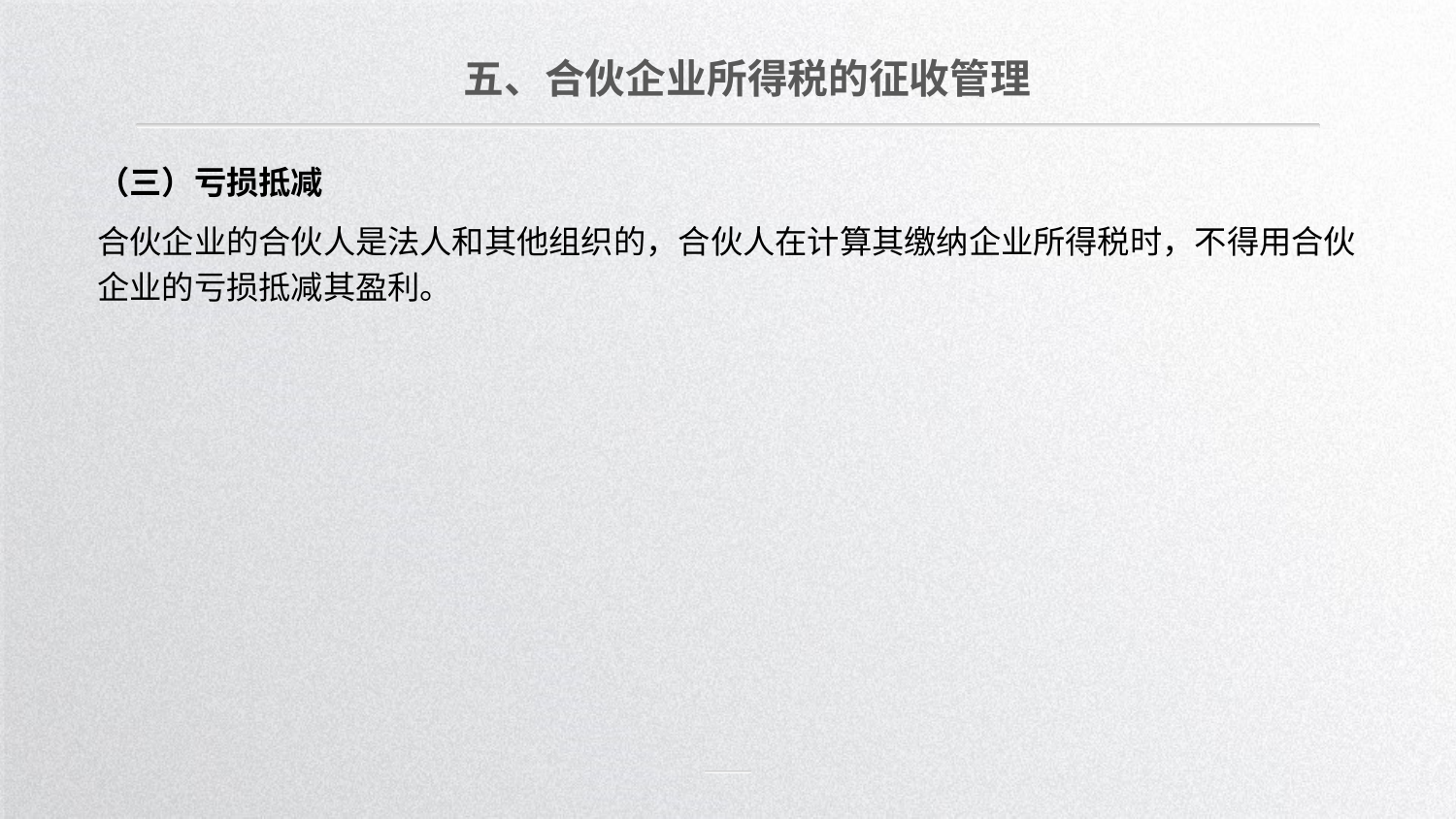

五、合伙企业所得税的征收管理
（三）亏损抵减
合伙企业的合伙人是法人和其他组织的，合伙人在计算其缴纳企业所得税时，不得用合伙企业的亏损抵减其盈利。